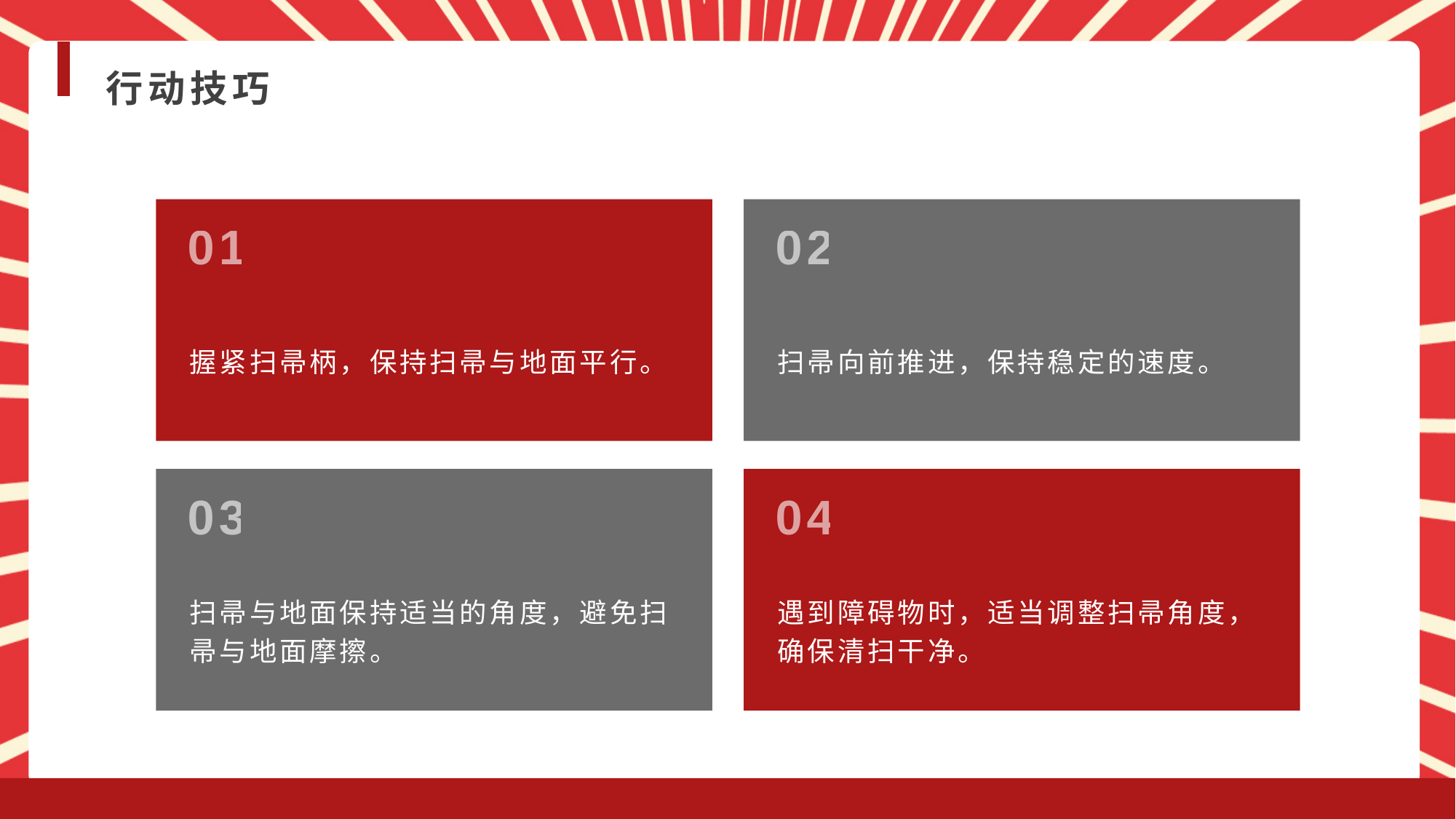

行动技巧

01
02
握紧扫帚柄，保持扫帚与地面平行。
扫帚向前推进，保持稳定的速度。

03
04
扫帚与地面保持适当的角度，避免扫帚与地面摩擦。
遇到障碍物时，适当调整扫帚角度，确保清扫干净。